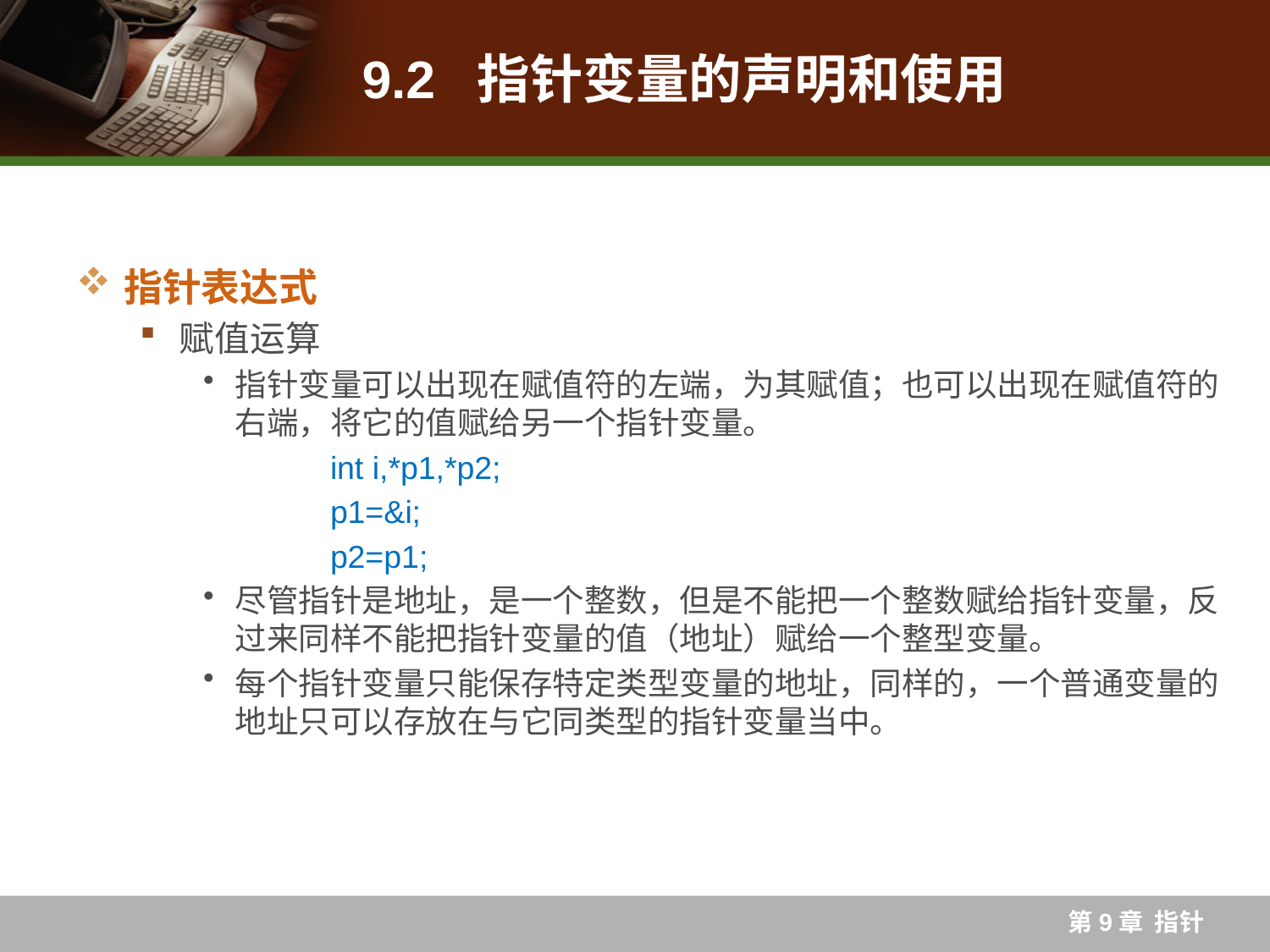

# 9.2  指针变量的声明和使用
指针表达式
赋值运算
指针变量可以出现在赋值符的左端，为其赋值；也可以出现在赋值符的右端，将它的值赋给另一个指针变量。
	int i,*p1,*p2;
	p1=&i;
	p2=p1;
尽管指针是地址，是一个整数，但是不能把一个整数赋给指针变量，反过来同样不能把指针变量的值（地址）赋给一个整型变量。
每个指针变量只能保存特定类型变量的地址，同样的，一个普通变量的地址只可以存放在与它同类型的指针变量当中。
第9章  指针